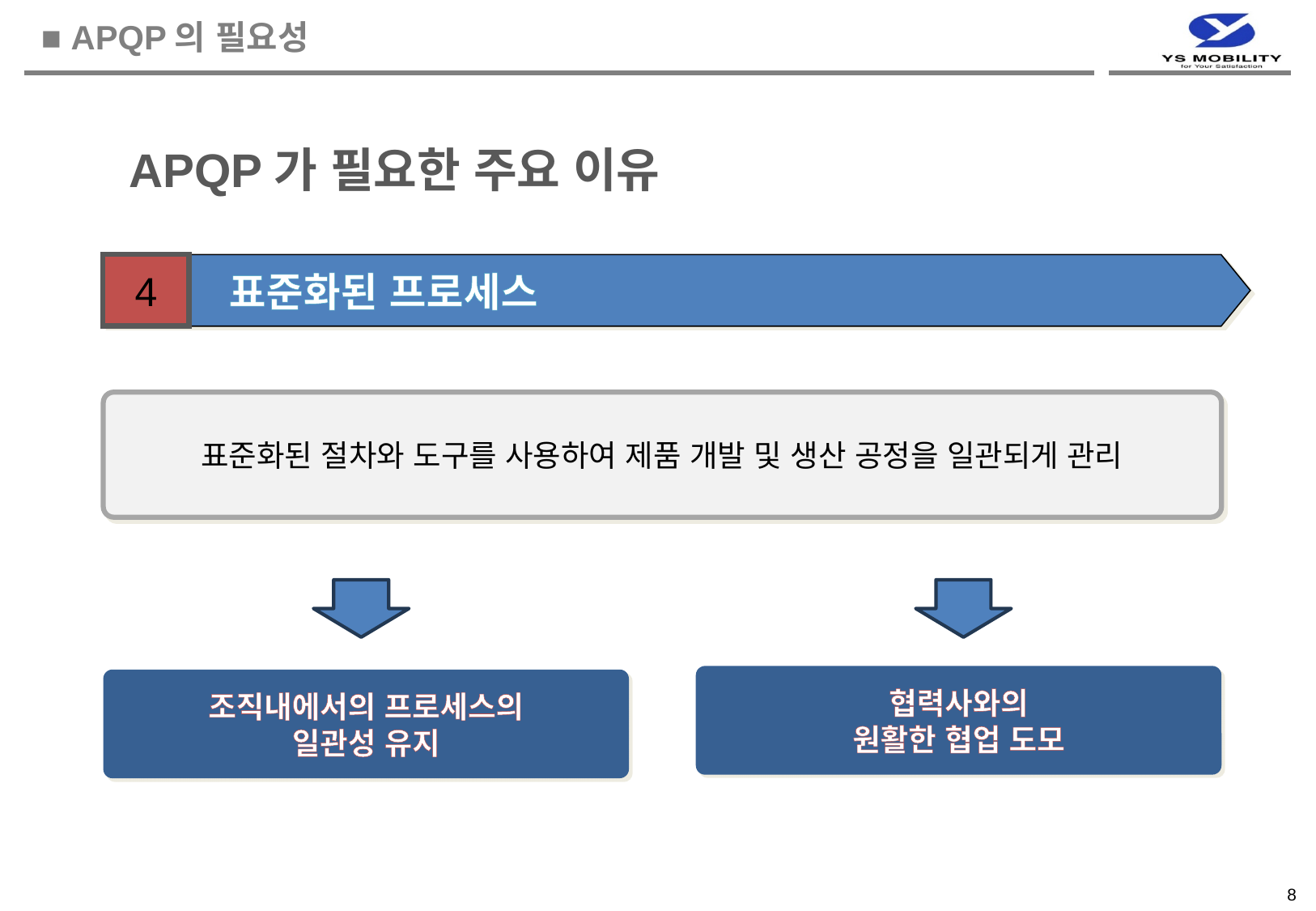

■ APQP의 필요성
APQP가 필요한 주요 이유
4
      표준화된 프로세스
표준화된 절차와 도구를 사용하여 제품 개발 및 생산 공정을 일관되게 관리

협력사와의
원활한 협업 도모
조직내에서의 프로세스의
일관성 유지